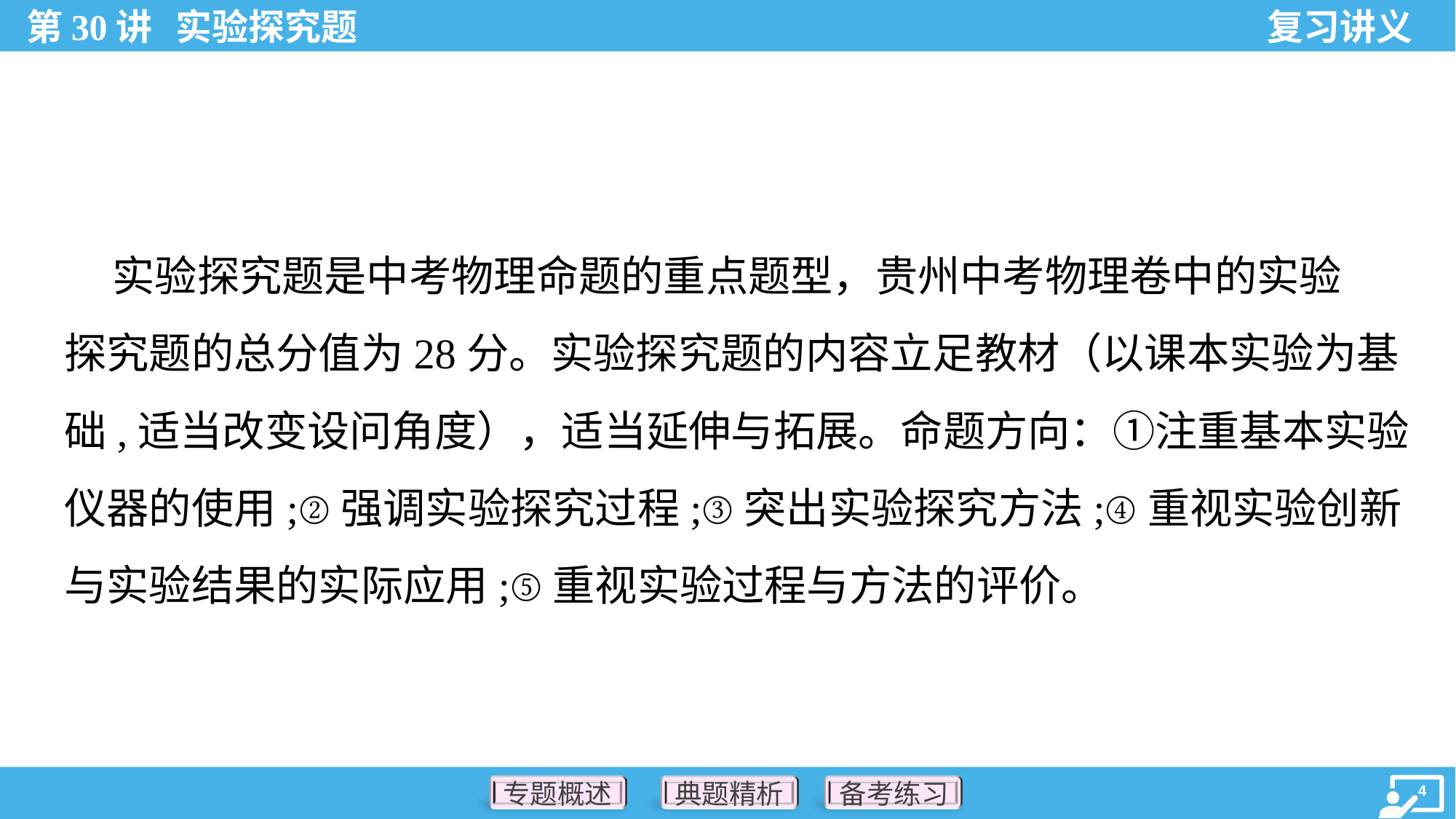

实验探究题是中考物理命题的重点题型，贵州中考物理卷中的实验
探究题的总分值为28分。实验探究题的内容立足教材（以课本实验为基
础,适当改变设问角度），适当延伸与拓展。命题方向：①注重基本实验
仪器的使用;②强调实验探究过程;③突出实验探究方法;④重视实验创新
与实验结果的实际应用;⑤重视实验过程与方法的评价。